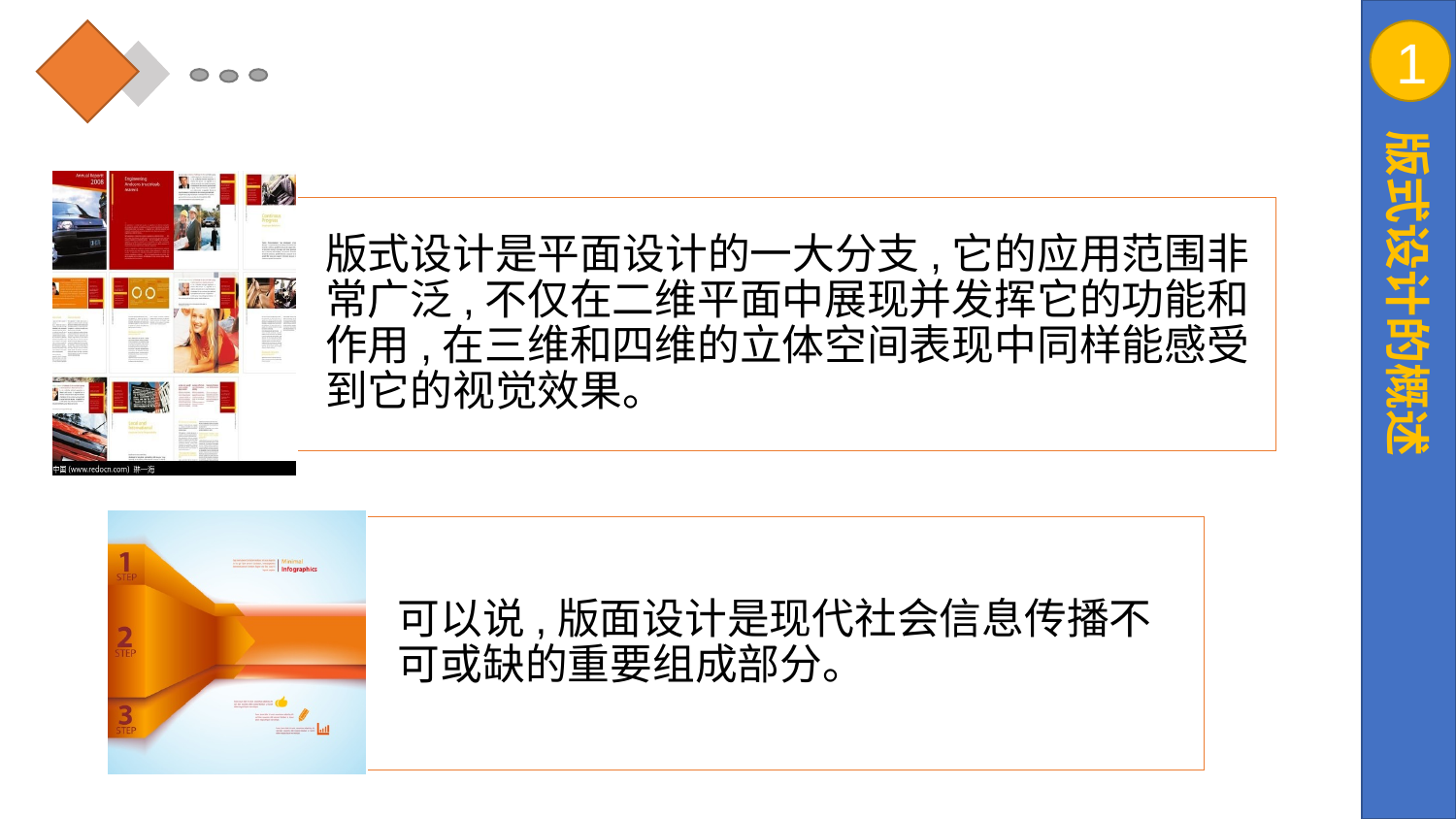

1

版式设计的概述
版式设计是平面设计的一大分支,它的应用范围非常广泛,不仅在二维平面中展现并发挥它的功能和作用,在三维和四维的立体空间表现中同样能感受到它的视觉效果。
可以说,版面设计是现代社会信息传播不可或缺的重要组成部分。